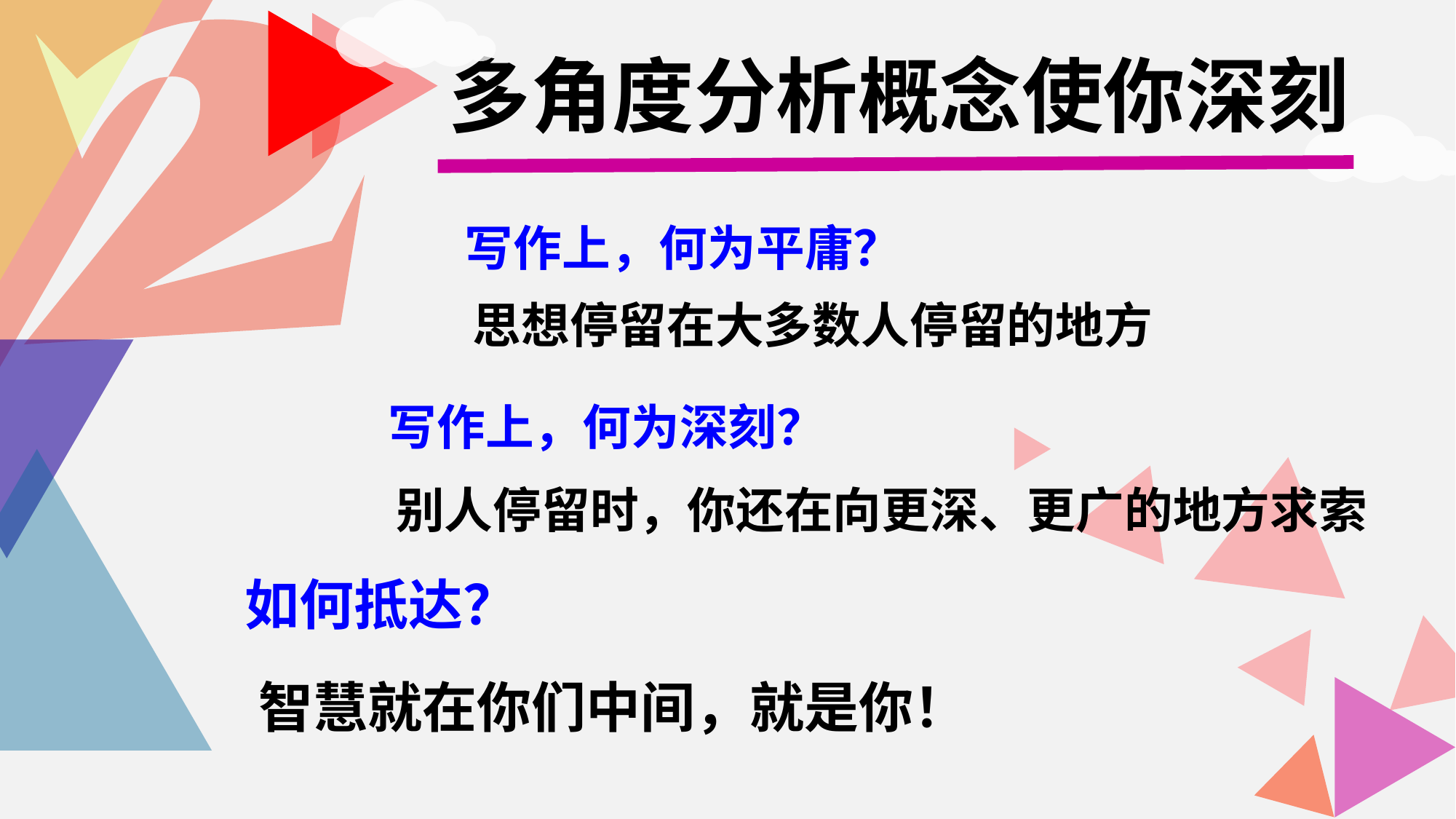

多角度分析概念使你深刻

       写作上，何为平庸？

思想停留在大多数人停留的地方

       写作上，何为深刻？

别人停留时，你还在向更深、更广的地方求索

       如何抵达？

智慧就在你们中间，就是你！